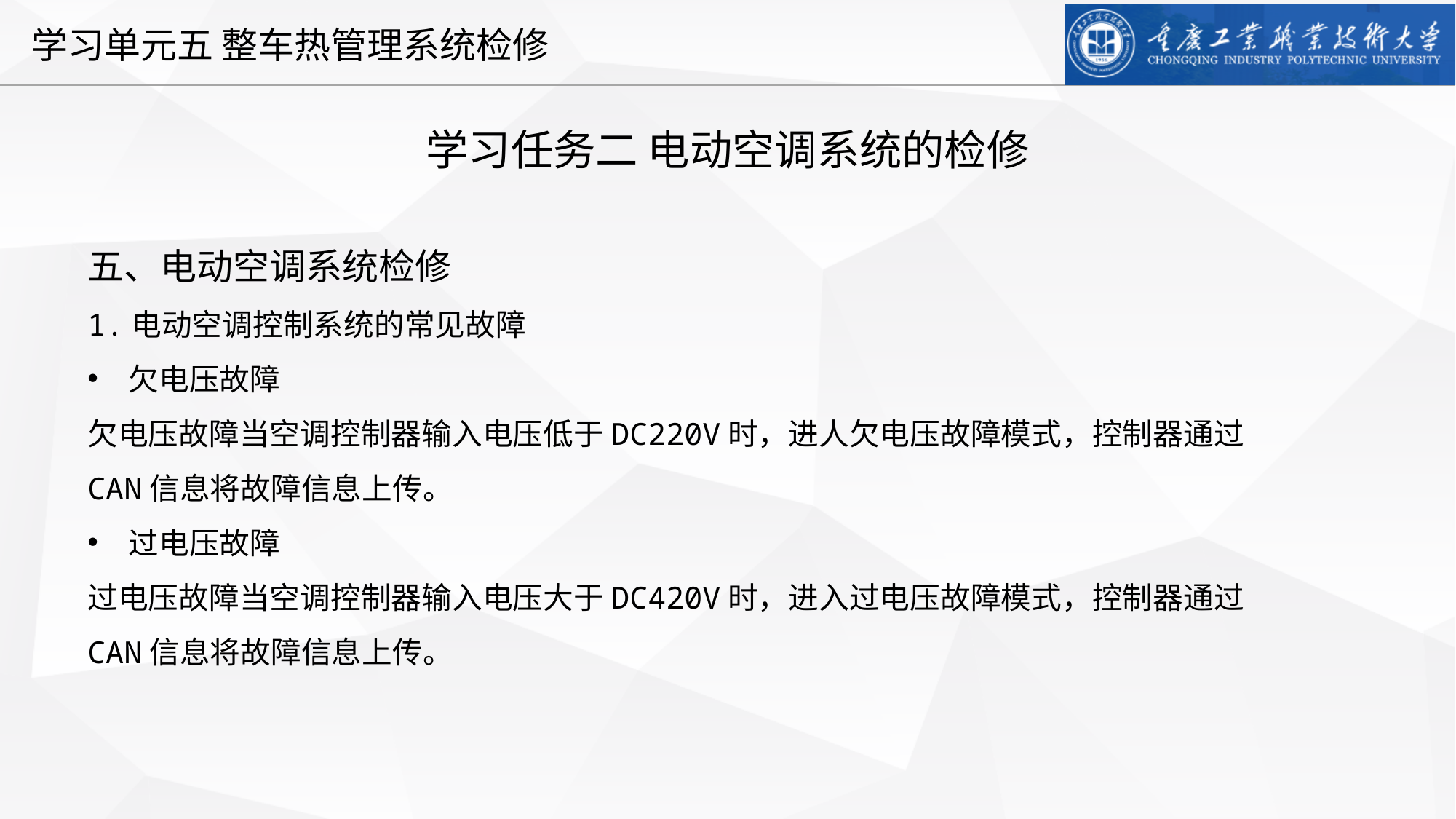

学习任务二 电动空调系统的检修
五、电动空调系统检修
1.电动空调控制系统的常见故障
欠电压故障
欠电压故障当空调控制器输入电压低于DC220V时，进人欠电压故障模式，控制器通过CAN信息将故障信息上传。
过电压故障
过电压故障当空调控制器输入电压大于DC420V时，进入过电压故障模式，控制器通过CAN信息将故障信息上传。